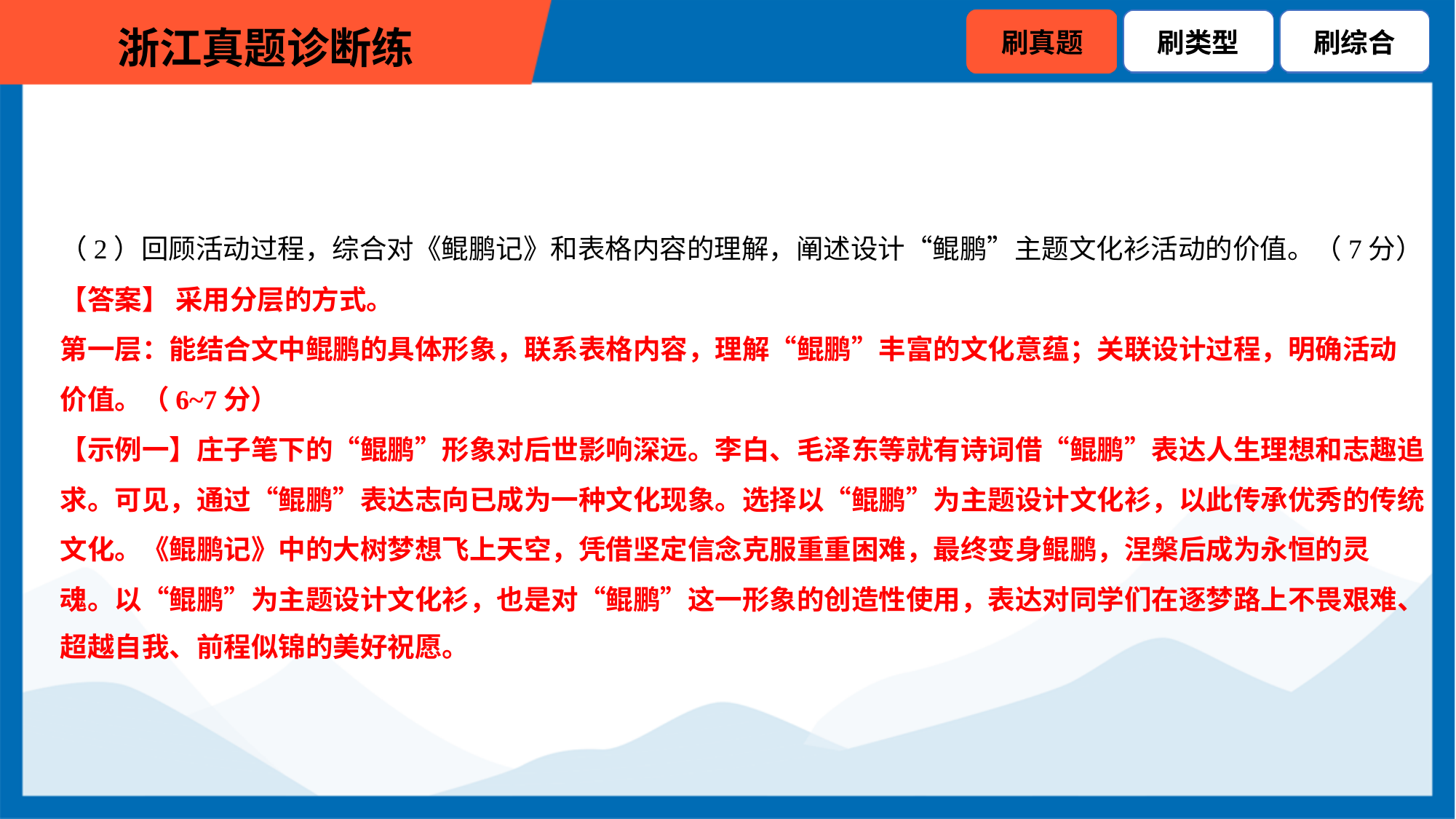

（2）回顾活动过程，综合对《鲲鹏记》和表格内容的理解，阐述设计“鲲鹏”主题文化衫活动的价值。（7分）
【答案】 采用分层的方式。
第一层：能结合文中鲲鹏的具体形象，联系表格内容，理解“鲲鹏”丰富的文化意蕴；关联设计过程，明确活动
价值。（6~7分）
【示例一】庄子笔下的“鲲鹏”形象对后世影响深远。李白、毛泽东等就有诗词借“鲲鹏”表达人生理想和志趣追
求。可见，通过“鲲鹏”表达志向已成为一种文化现象。选择以“鲲鹏”为主题设计文化衫，以此传承优秀的传统
文化。《鲲鹏记》中的大树梦想飞上天空，凭借坚定信念克服重重困难，最终变身鲲鹏，涅槃后成为永恒的灵
魂。以“鲲鹏”为主题设计文化衫，也是对“鲲鹏”这一形象的创造性使用，表达对同学们在逐梦路上不畏艰难、
超越自我、前程似锦的美好祝愿。